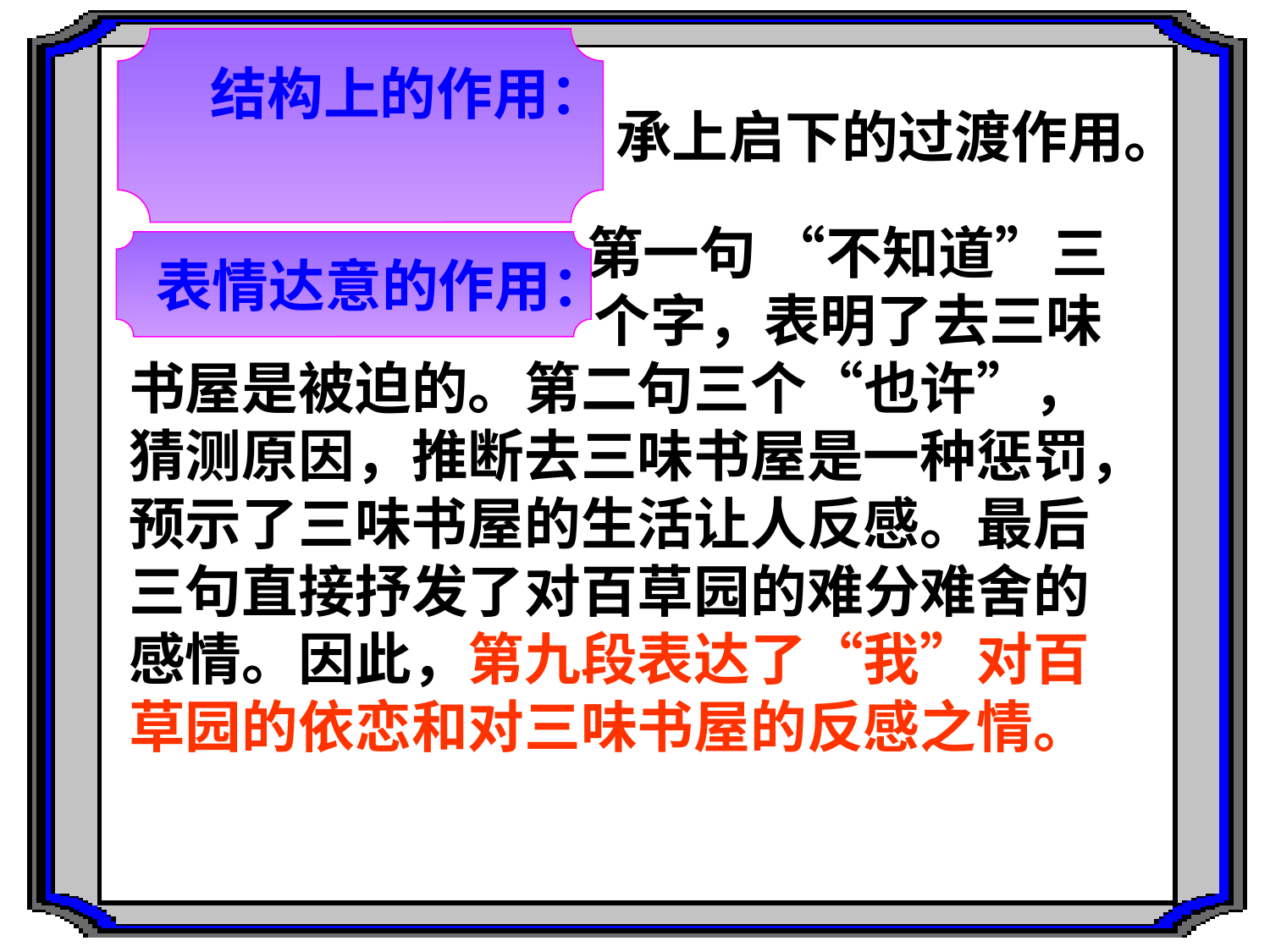

结构上的作用：
承上启下的过渡作用。
                                   第一句 “不知道”三
                                   个字，表明了去三味书屋是被迫的。第二句三个“也许”，猜测原因，推断去三味书屋是一种惩罚，预示了三味书屋的生活让人反感。最后三句直接抒发了对百草园的难分难舍的感情。因此，第九段表达了“我”对百草园的依恋和对三味书屋的反感之情。                       。
表情达意的作用：